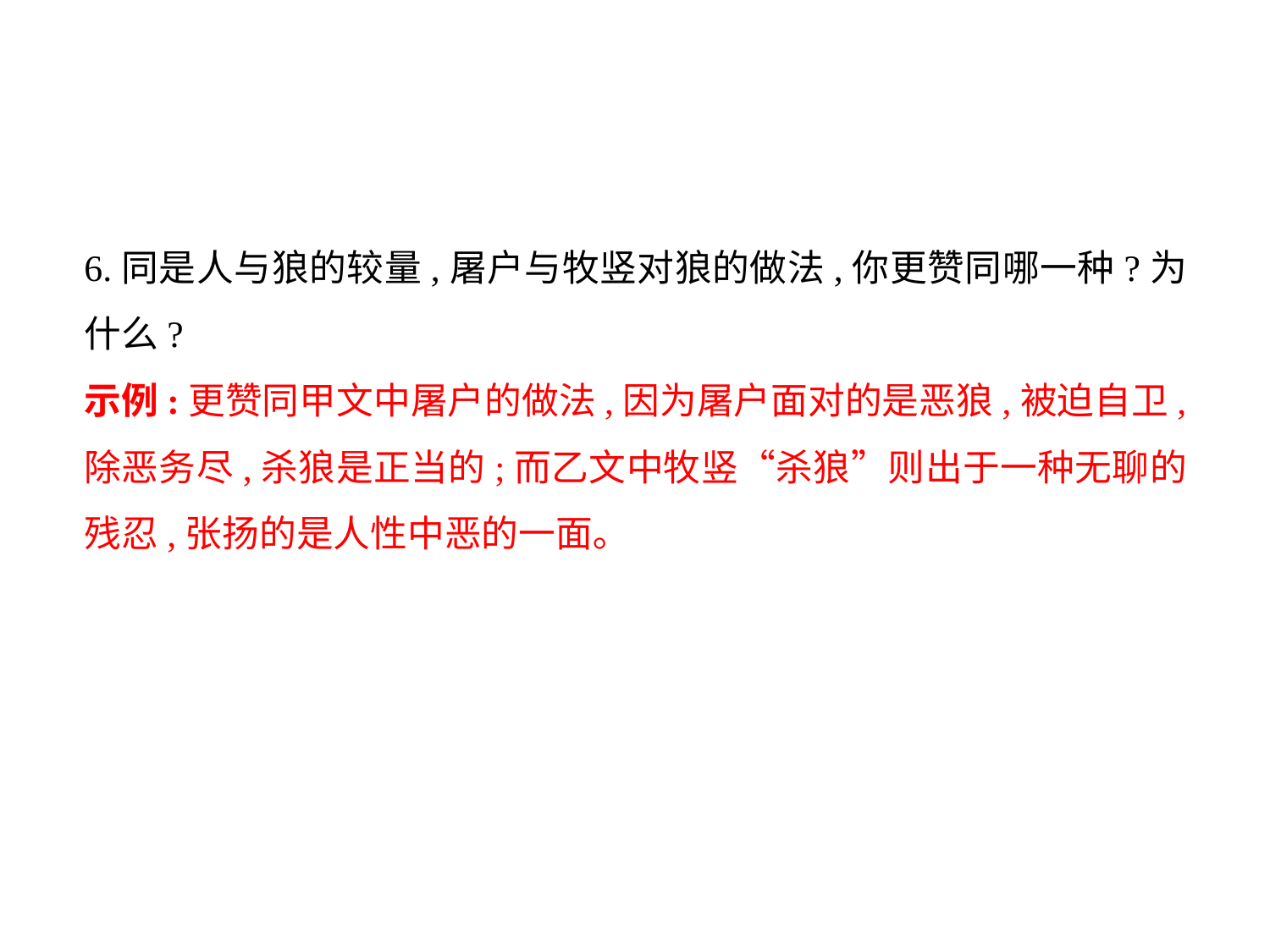

6.同是人与狼的较量,屠户与牧竖对狼的做法,你更赞同哪一种?为什么?
示例:更赞同甲文中屠户的做法,因为屠户面对的是恶狼,被迫自卫,除恶务尽,杀狼是正当的;而乙文中牧竖“杀狼”则出于一种无聊的残忍,张扬的是人性中恶的一面｡